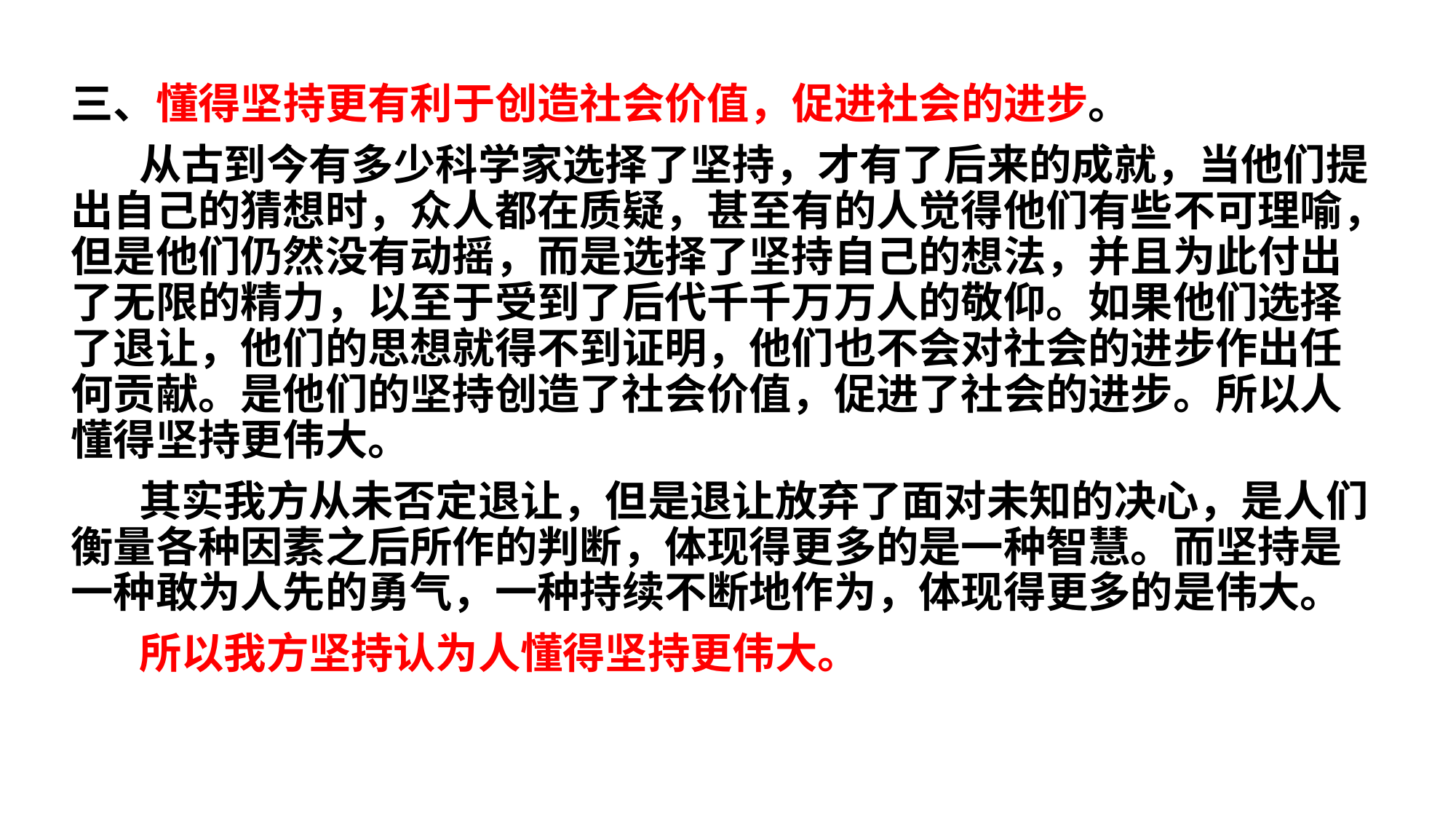

三、懂得坚持更有利于创造社会价值，促进社会的进步。
      从古到今有多少科学家选择了坚持，才有了后来的成就，当他们提出自己的猜想时，众人都在质疑，甚至有的人觉得他们有些不可理喻，但是他们仍然没有动摇，而是选择了坚持自己的想法，并且为此付出了无限的精力，以至于受到了后代千千万万人的敬仰。如果他们选择了退让，他们的思想就得不到证明，他们也不会对社会的进步作出任何贡献。是他们的坚持创造了社会价值，促进了社会的进步。所以人懂得坚持更伟大。
      其实我方从未否定退让，但是退让放弃了面对未知的决心，是人们衡量各种因素之后所作的判断，体现得更多的是一种智慧。而坚持是一种敢为人先的勇气，一种持续不断地作为，体现得更多的是伟大。
      所以我方坚持认为人懂得坚持更伟大。